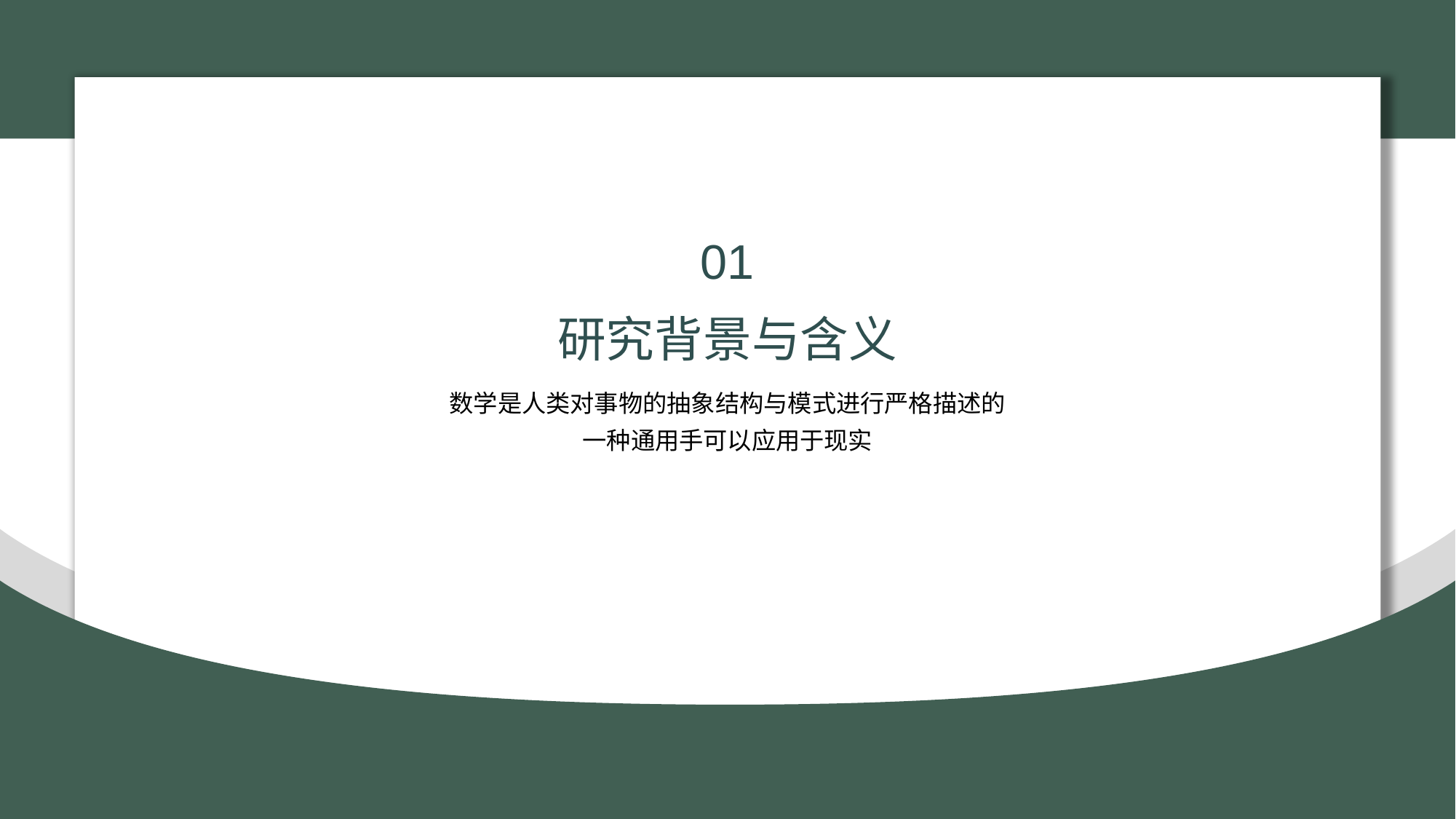

01
研究背景与含义
数学是人类对事物的抽象结构与模式进行严格描述的一种通用手可以应用于现实